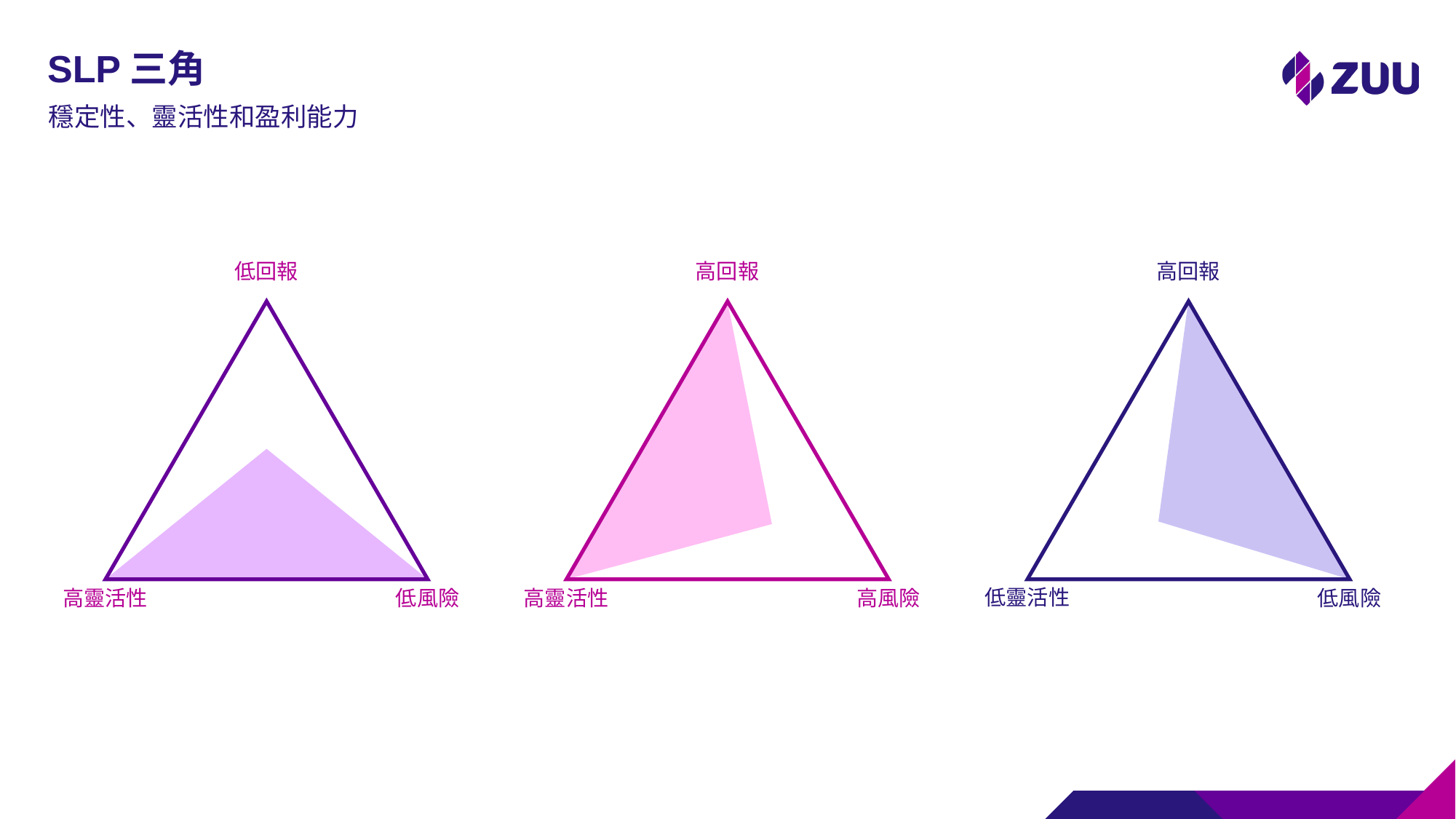

# SLP三角
穩定性、靈活性和盈利能力
低回報
高回報
高回報

低靈活性
低風險
高靈活性
低風險
高風險
高靈活性
9